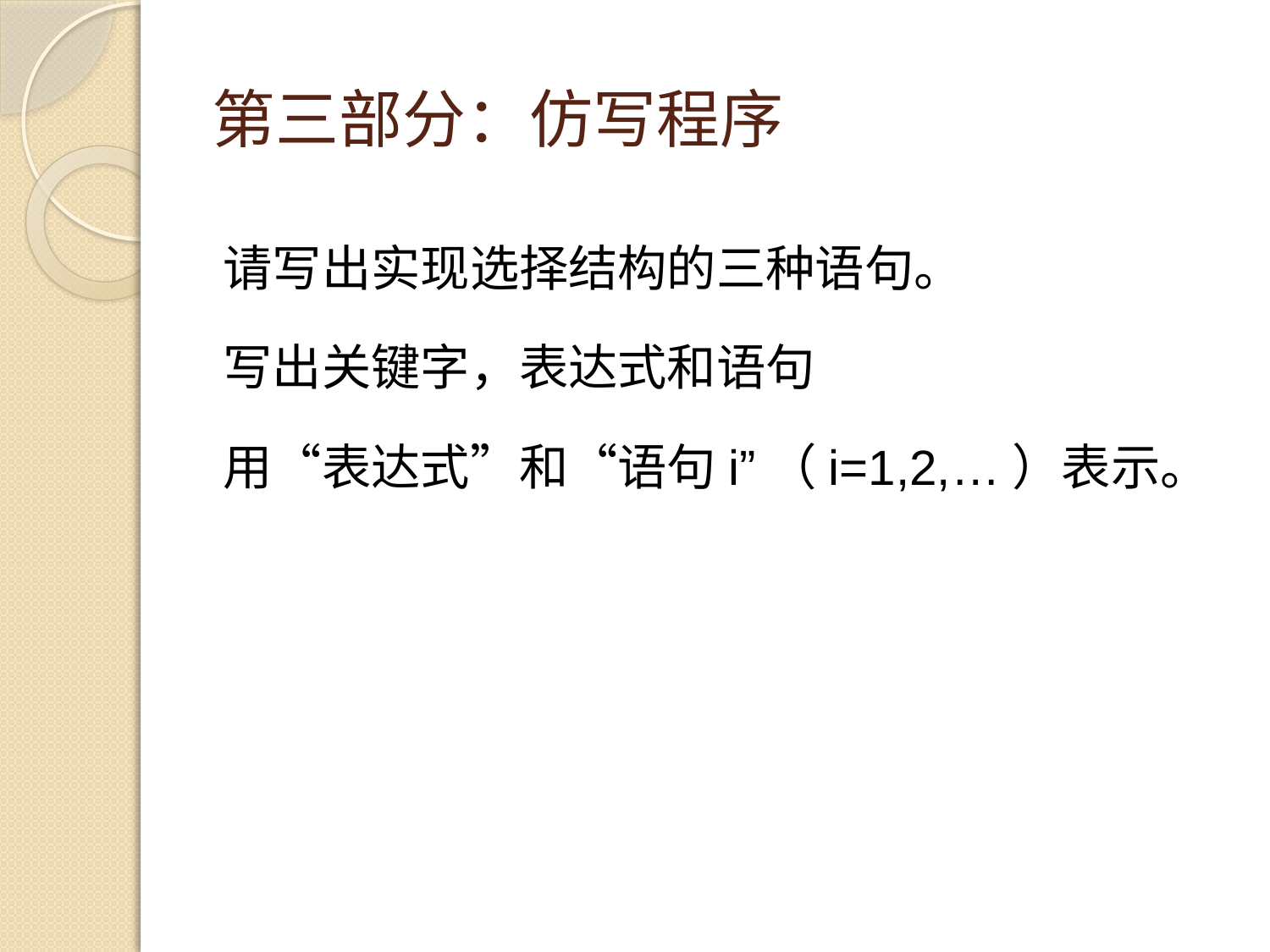

# 第三部分：仿写程序
请写出实现选择结构的三种语句。
写出关键字，表达式和语句
用“表达式”和“语句i”（i=1,2,…）表示。